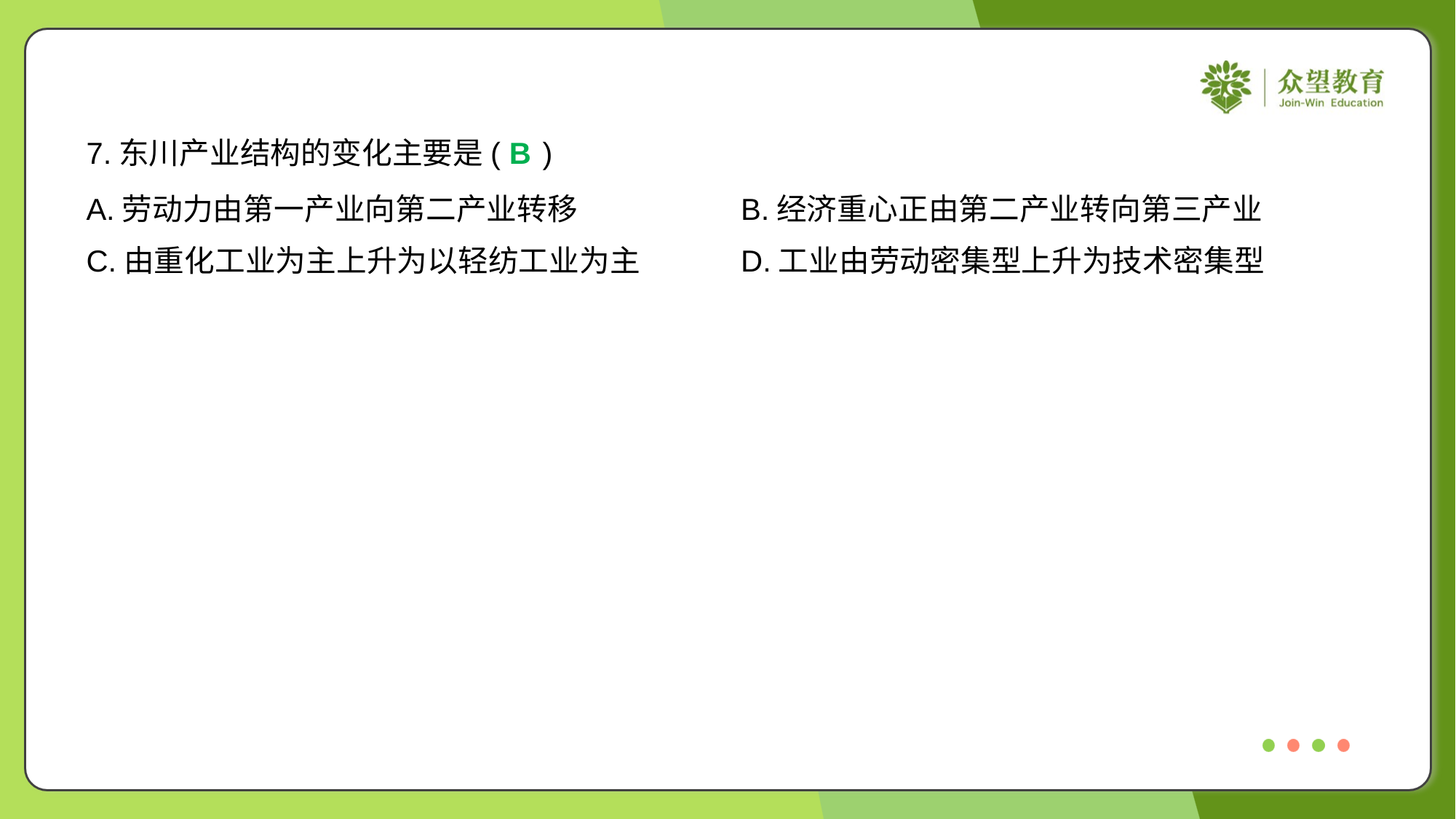

7.东川产业结构的变化主要是(     )
B
A.劳动力由第一产业向第二产业转移	B.经济重心正由第二产业转向第三产业
C.由重化工业为主上升为以轻纺工业为主	D.工业由劳动密集型上升为技术密集型